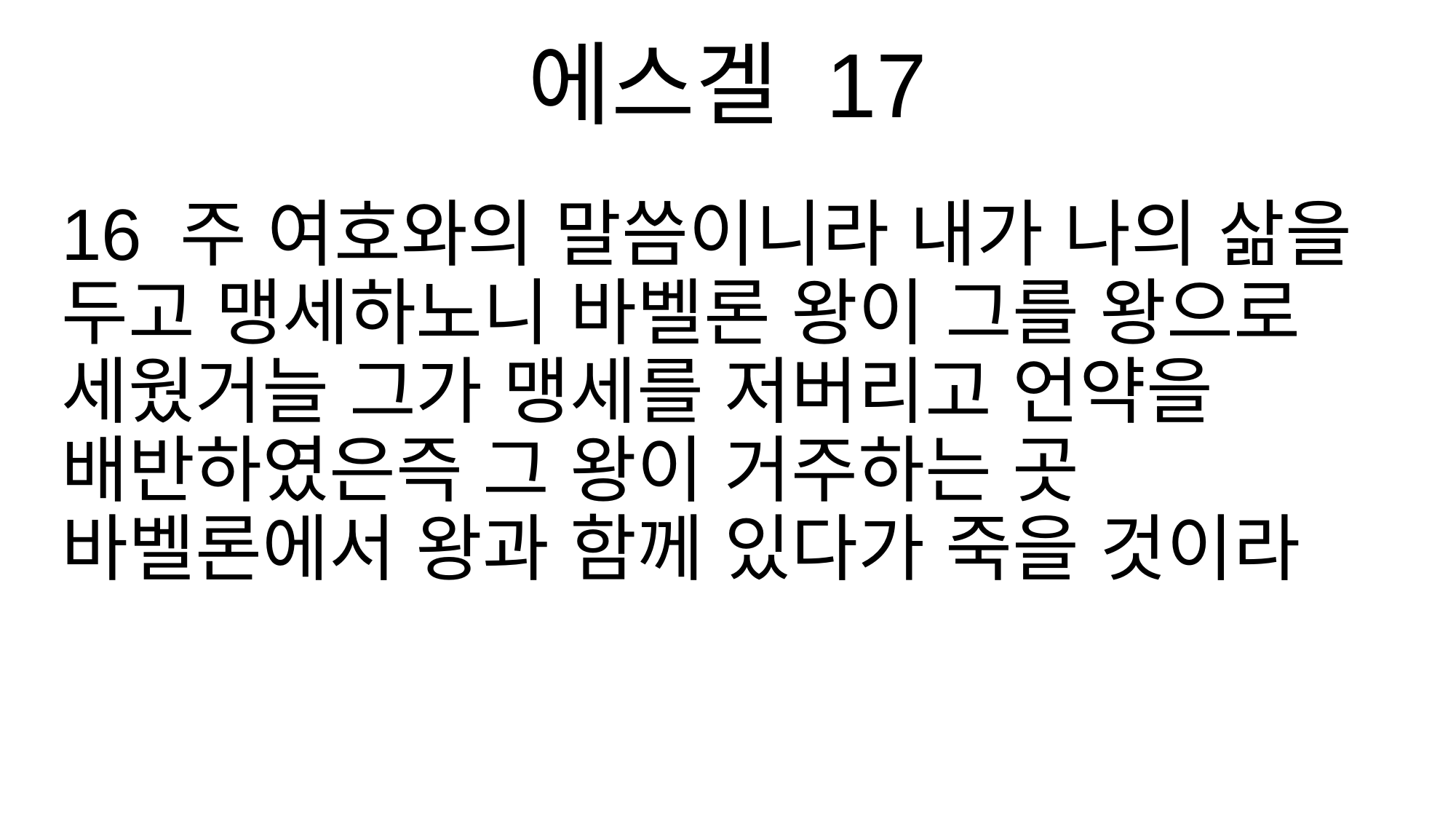

에스겔 17
16 주 여호와의 말씀이니라 내가 나의 삶을 두고 맹세하노니 바벨론 왕이 그를 왕으로 세웠거늘 그가 맹세를 저버리고 언약을 배반하였은즉 그 왕이 거주하는 곳 바벨론에서 왕과 함께 있다가 죽을 것이라